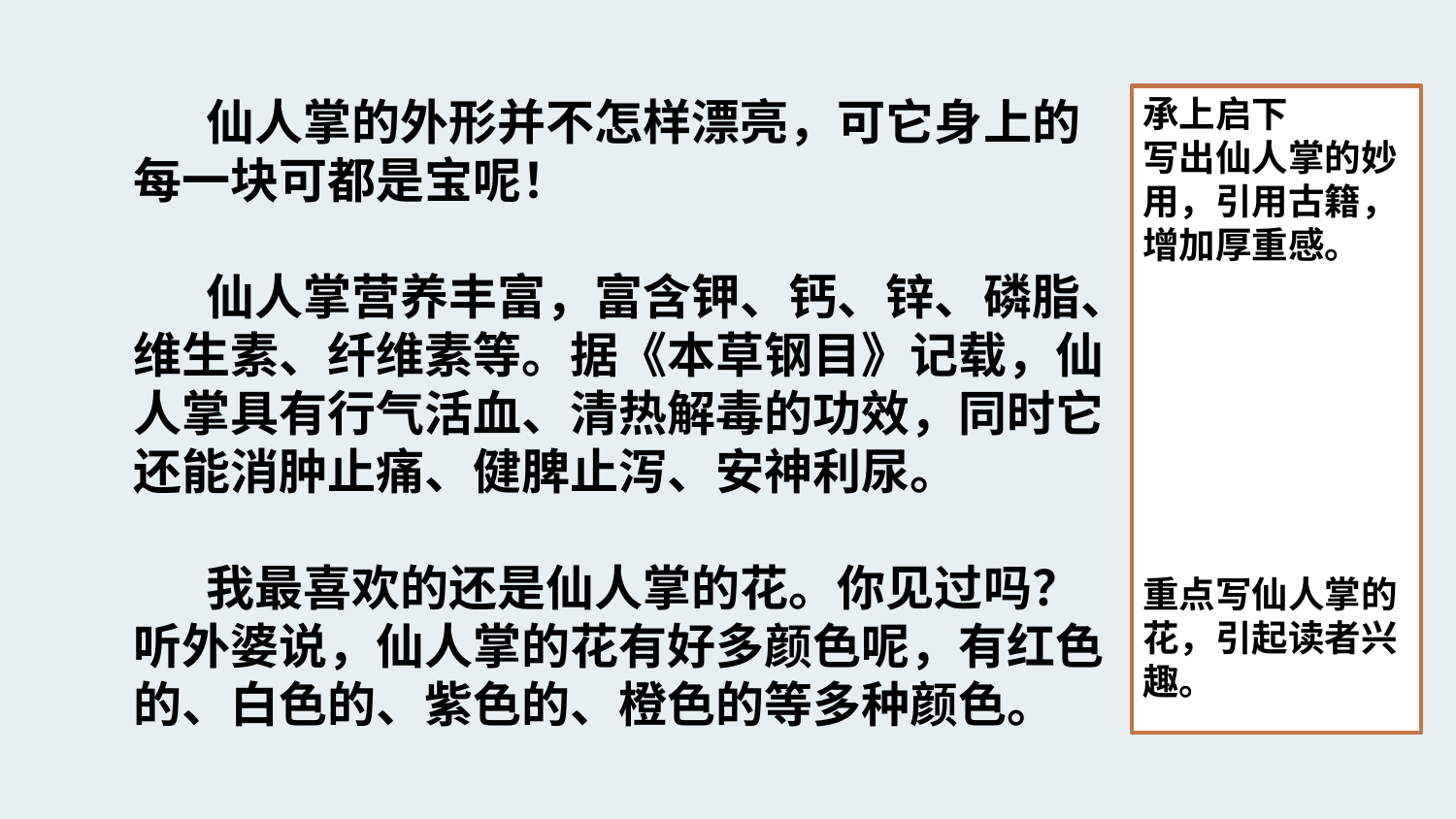

仙人掌的外形并不怎样漂亮，可它身上的每一块可都是宝呢！

仙人掌营养丰富，富含钾、钙、锌、磷脂、维生素、纤维素等。据《本草钢目》记载，仙人掌具有行气活血、清热解毒的功效，同时它还能消肿止痛、健脾止泻、安神利尿。

我最喜欢的还是仙人掌的花。你见过吗？听外婆说，仙人掌的花有好多颜色呢，有红色的、白色的、紫色的、橙色的等多种颜色。
承上启下
写出仙人掌的妙用，引用古籍，增加厚重感。

重点写仙人掌的花，引起读者兴趣。